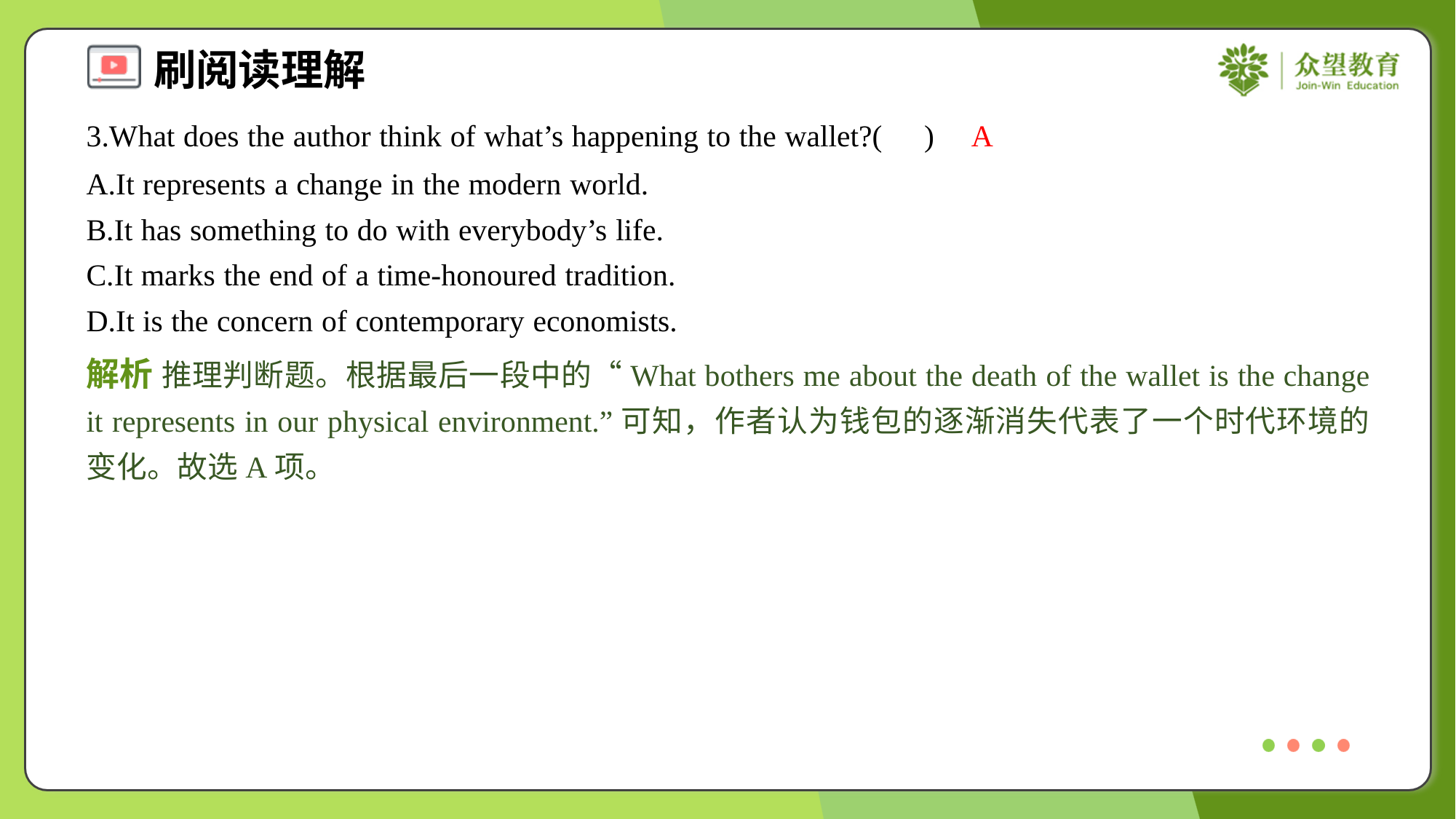

3.What does the author think of what’s happening to the wallet?(     )
A
A.It represents a change in the modern world.
B.It has something to do with everybody’s life.
C.It marks the end of a time-honoured tradition.
D.It is the concern of contemporary economists.
解析 推理判断题。根据最后一段中的“What bothers me about the death of the wallet is the change it represents in our physical environment.”可知，作者认为钱包的逐渐消失代表了一个时代环境的变化。故选A项。